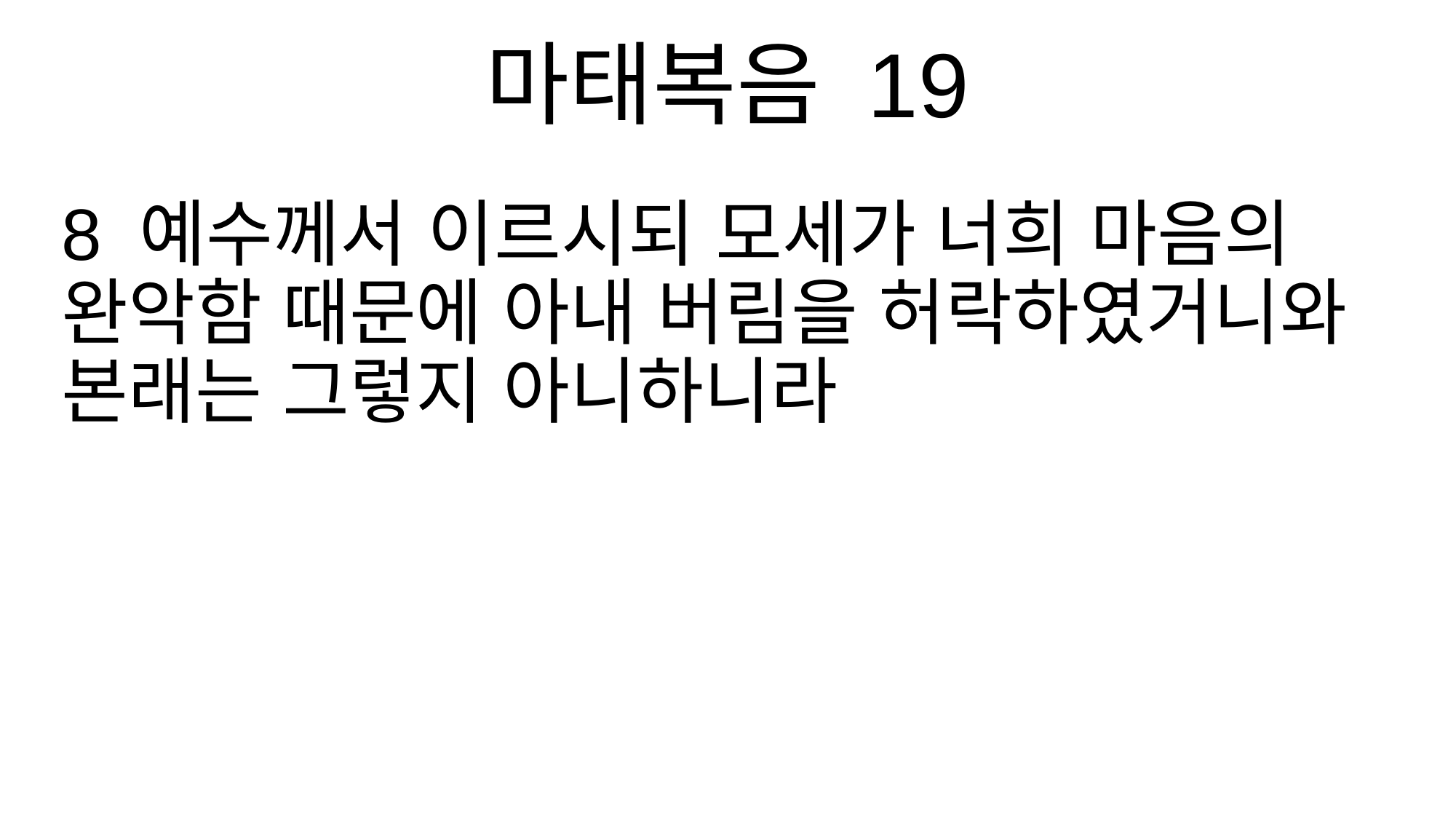

마태복음 19
8 예수께서 이르시되 모세가 너희 마음의 완악함 때문에 아내 버림을 허락하였거니와 본래는 그렇지 아니하니라